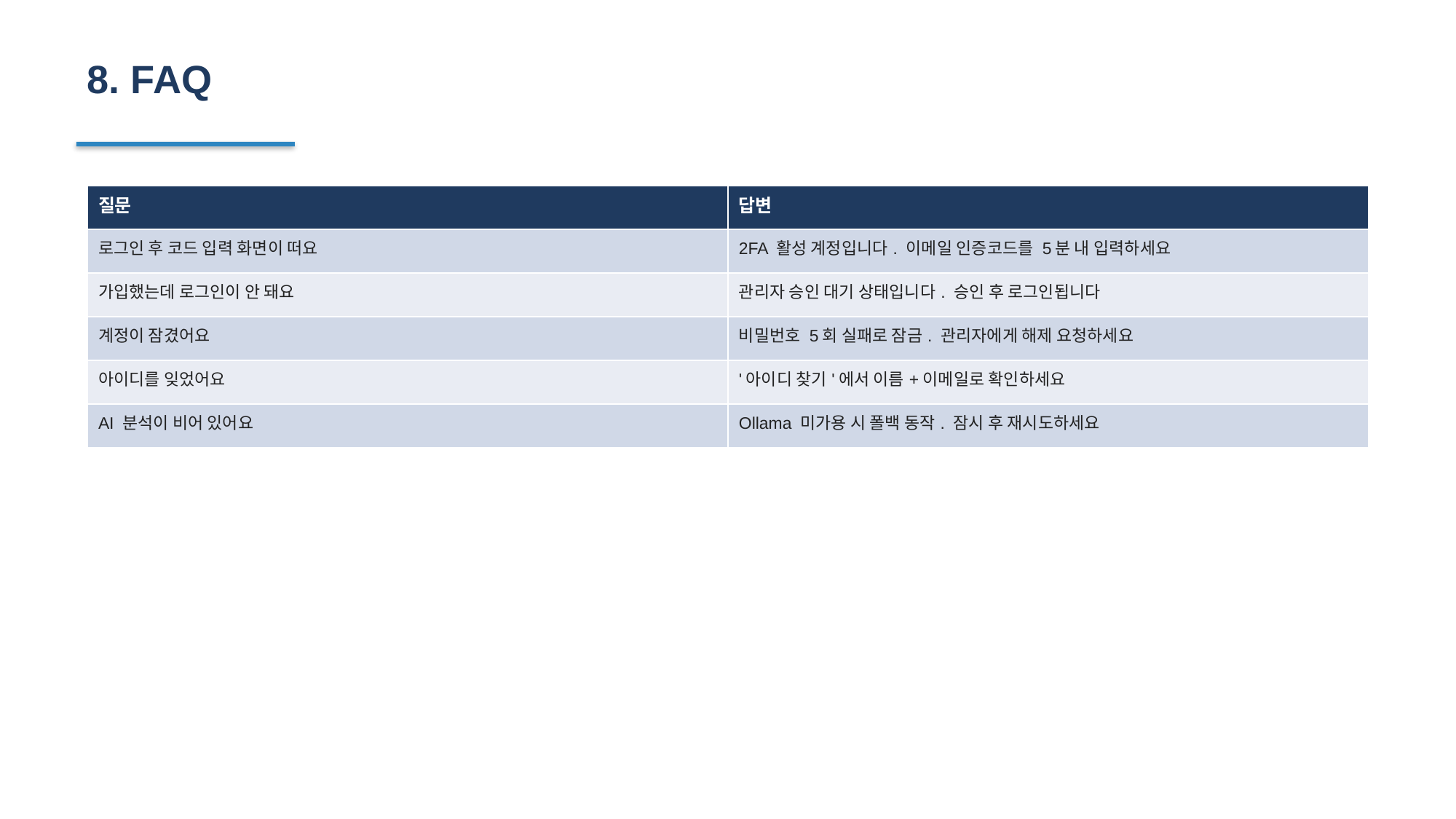

8. FAQ

| 질문 | 답변 |
| --- | --- |
| 로그인 후 코드 입력 화면이 떠요 | 2FA 활성 계정입니다. 이메일 인증코드를 5분 내 입력하세요 |
| 가입했는데 로그인이 안 돼요 | 관리자 승인 대기 상태입니다. 승인 후 로그인됩니다 |
| 계정이 잠겼어요 | 비밀번호 5회 실패로 잠금. 관리자에게 해제 요청하세요 |
| 아이디를 잊었어요 | '아이디 찾기'에서 이름+이메일로 확인하세요 |
| AI 분석이 비어 있어요 | Ollama 미가용 시 폴백 동작. 잠시 후 재시도하세요 |